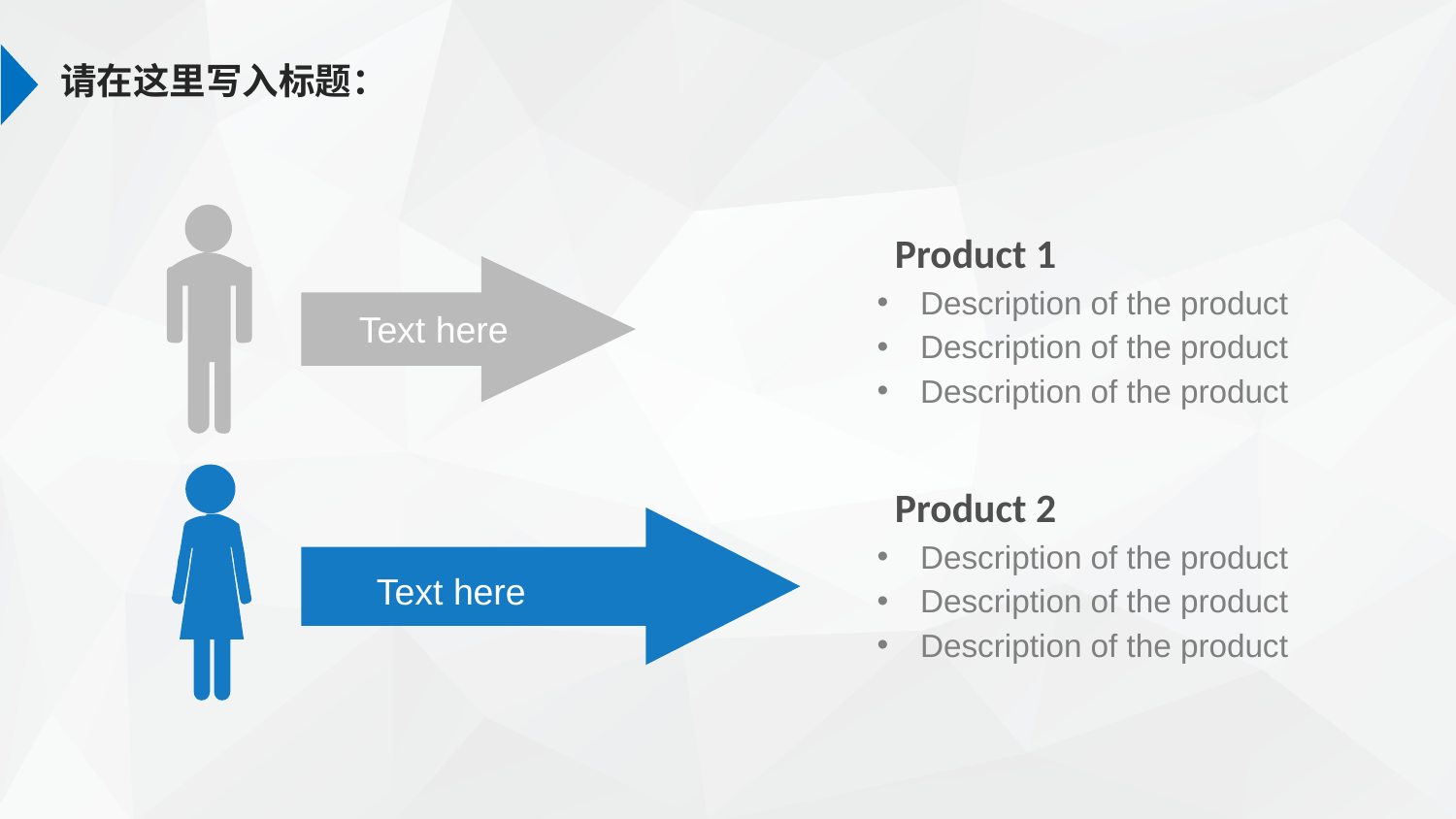

请在这里写入标题：

  Product 1
 Description of the product
 Description of the product
 Description of the product

Text here
  Product 2
 Description of the product
 Description of the product
 Description of the product

Text here